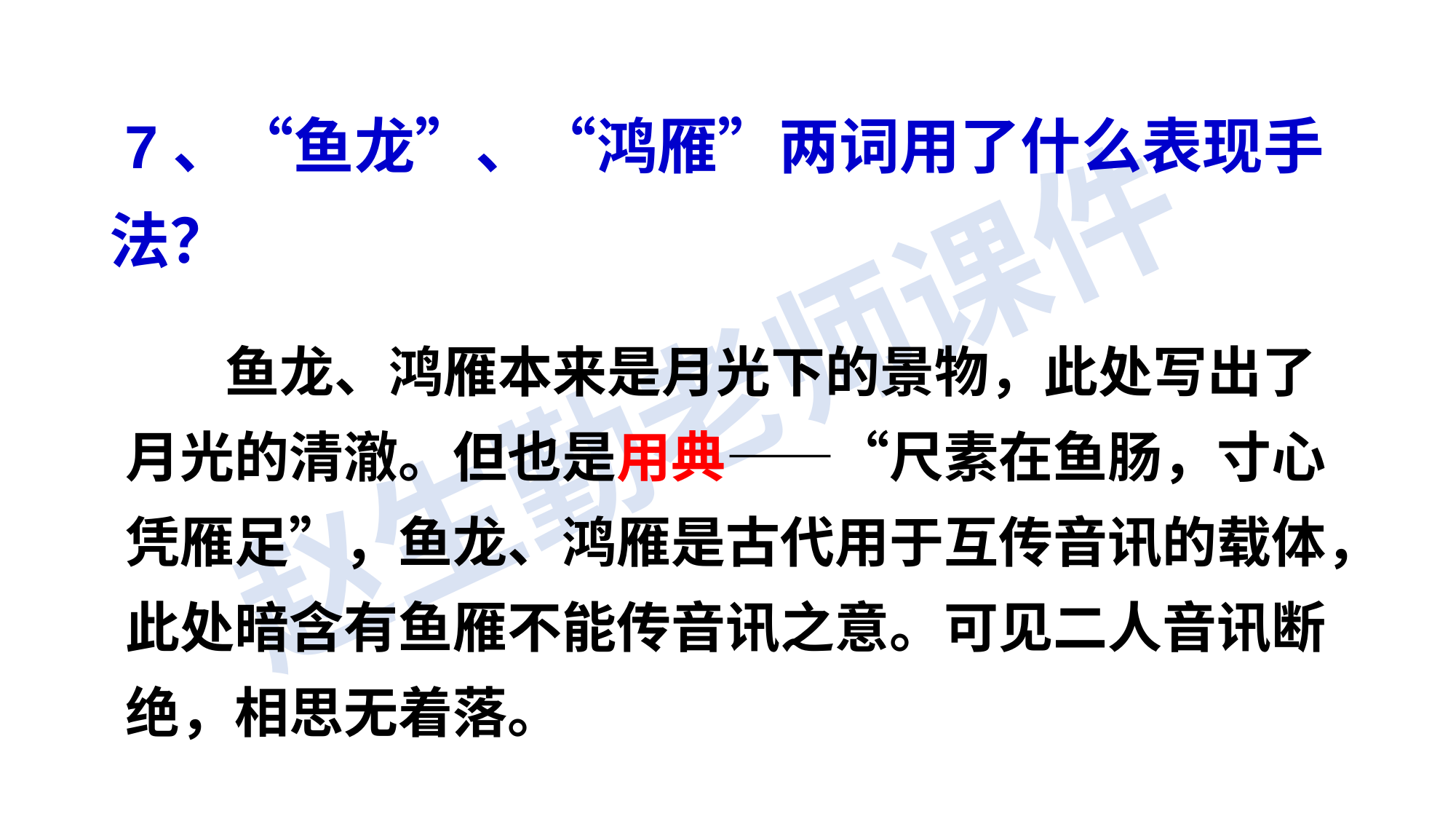

7、“鱼龙”、“鸿雁”两词用了什么表现手法？
       鱼龙、鸿雁本来是月光下的景物，此处写出了月光的清澈。但也是用典——“尺素在鱼肠，寸心凭雁足”，鱼龙、鸿雁是古代用于互传音讯的载体，此处暗含有鱼雁不能传音讯之意。可见二人音讯断绝，相思无着落。